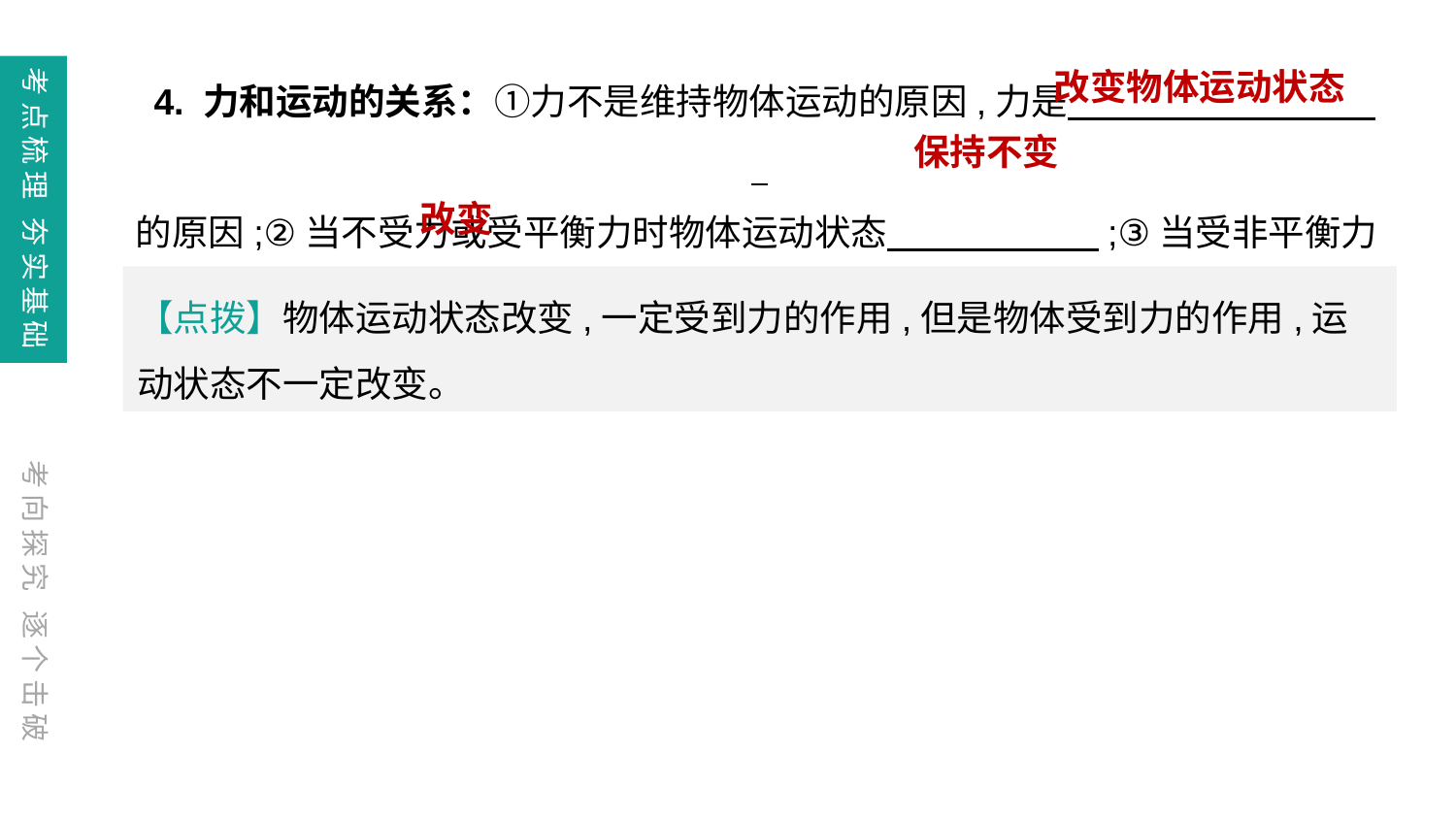

4. 力和运动的关系：①力不是维持物体运动的原因,力是
的原因;②当不受力或受平衡力时物体运动状态　　　        　;③当受非平衡力时运动状态发生　　　　。

考点梳理 夯实基础
改变物体运动状态
保持不变
改变
【点拨】物体运动状态改变,一定受到力的作用,但是物体受到力的作用,运动状态不一定改变。
考向探究 逐个击破